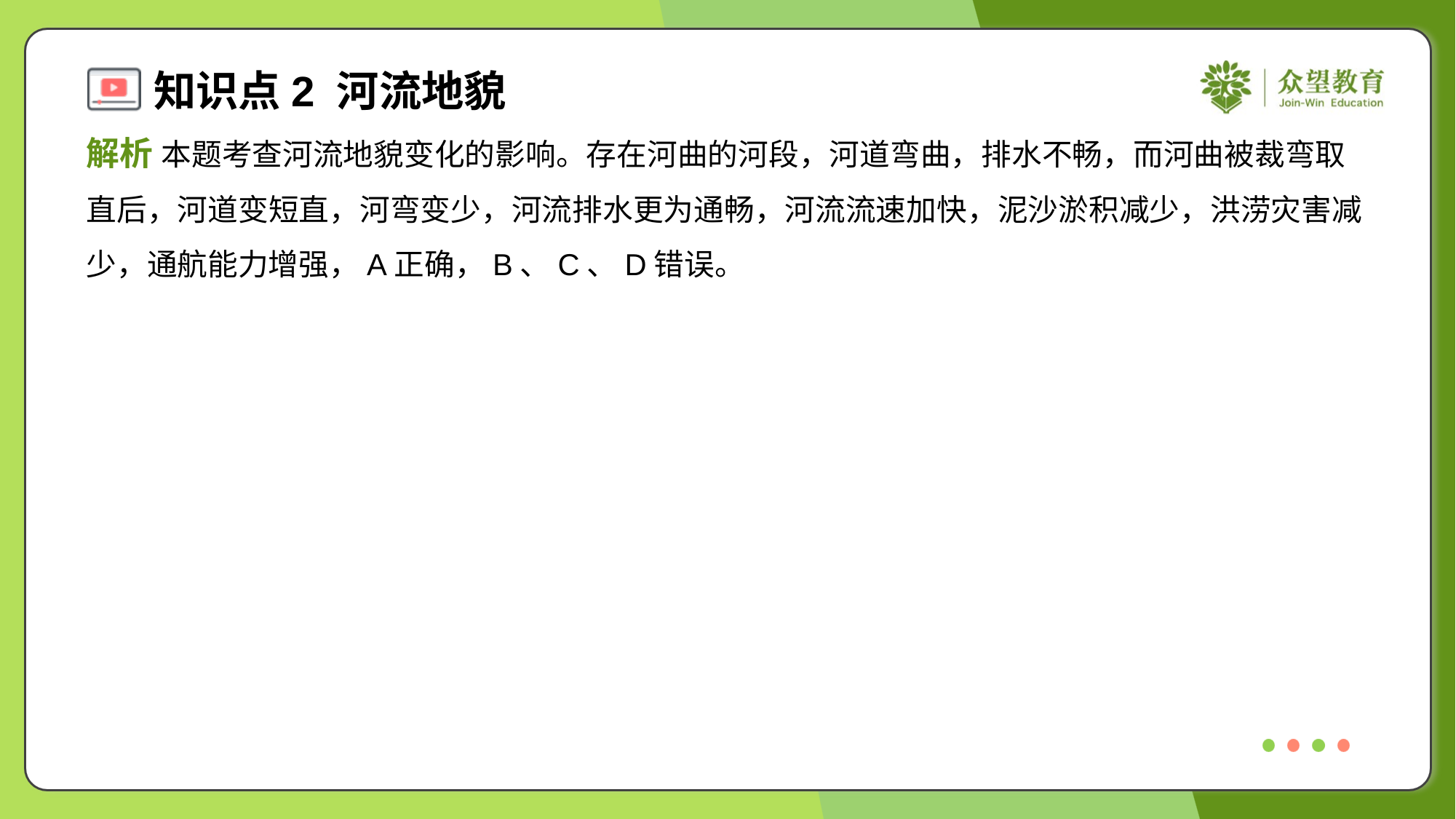

解析 本题考查河流地貌变化的影响。存在河曲的河段，河道弯曲，排水不畅，而河曲被裁弯取
直后，河道变短直，河弯变少，河流排水更为通畅，河流流速加快，泥沙淤积减少，洪涝灾害减
少，通航能力增强，A正确，B、C、D错误。